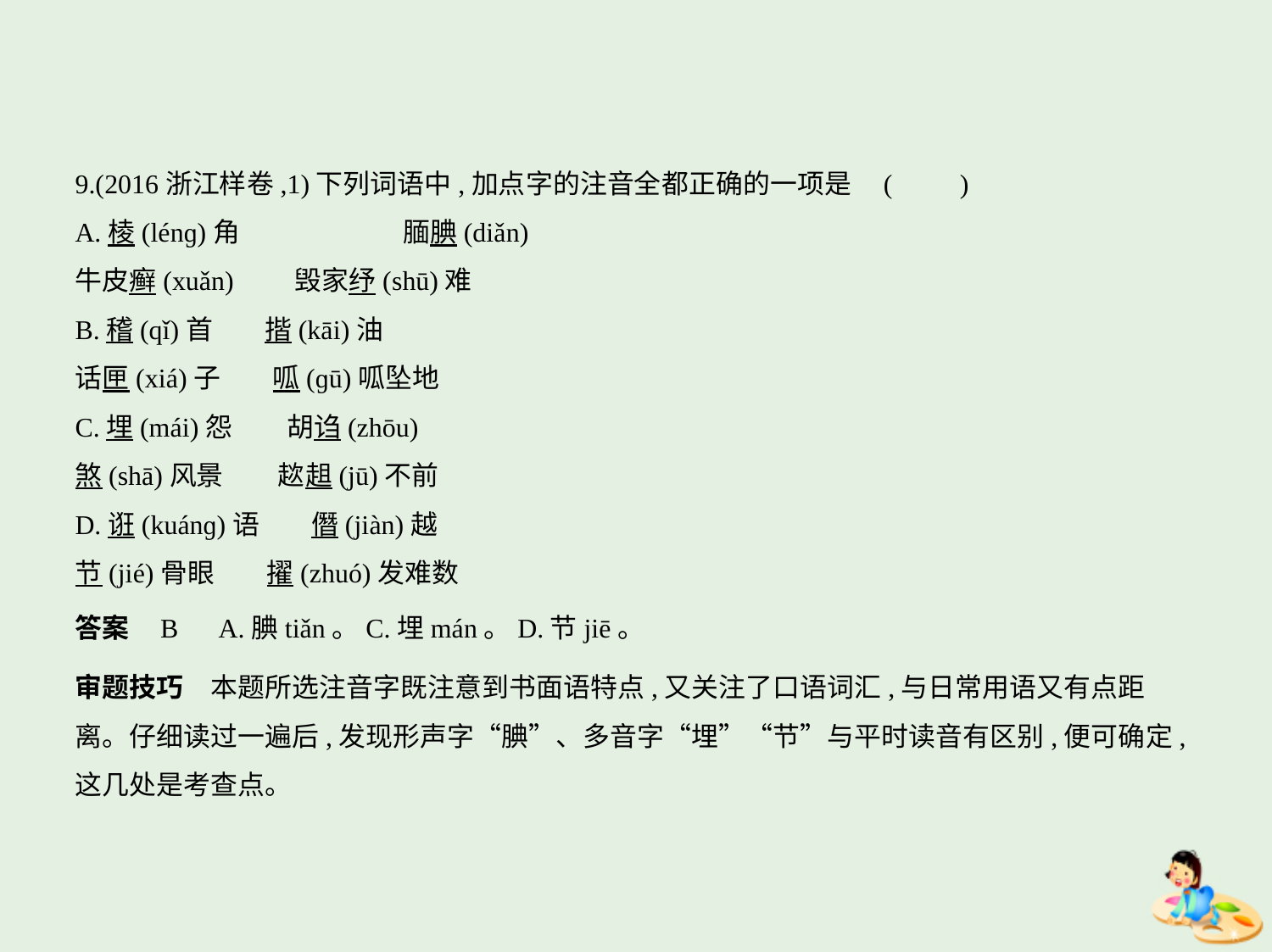

9.(2016浙江样卷,1)下列词语中,加点字的注音全都正确的一项是 (　　)
A.棱(lénɡ)角　　　　　　腼腆(diǎn)
牛皮癣(xuǎn)　　毁家纾(shū)难
B.稽(qǐ)首　    揩(kāi)油
话匣(xiá)子　    呱(ɡū)呱坠地
C.埋(mái)怨　　胡诌(zhōu)
煞(shā)风景　　趑趄(jū)不前
D.诳(kuánɡ)语　    僭(jiàn)越
节(jié)骨眼　    擢(zhuó)发难数
答案    B　A.腆tiǎn。C.埋mán。D.节jiē。
审题技巧　本题所选注音字既注意到书面语特点,又关注了口语词汇,与日常用语又有点距
离。仔细读过一遍后,发现形声字“腆”、多音字“埋”“节”与平时读音有区别,便可确定,
这几处是考查点。